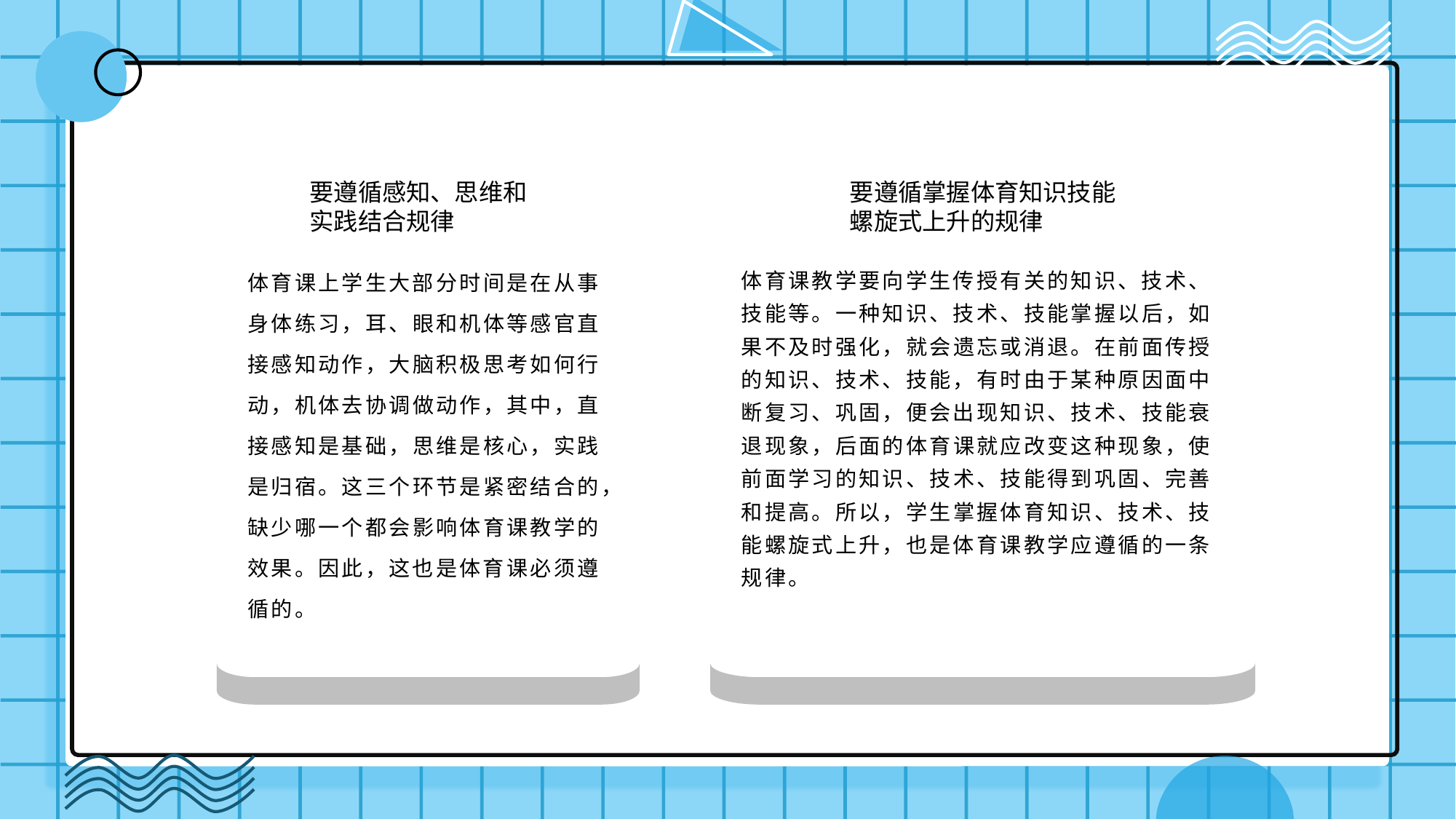

要遵循感知、思维和实践结合规律
体育课上学生大部分时间是在从事身体练习，耳、眼和机体等感官直接感知动作，大脑积极思考如何行动，机体去协调做动作，其中，直接感知是基础，思维是核心，实践是归宿。这三个环节是紧密结合的，缺少哪一个都会影响体育课教学的效果。因此，这也是体育课必须遵循的。
要遵循掌握体育知识技能螺旋式上升的规律
体育课教学要向学生传授有关的知识、技术、技能等。一种知识、技术、技能掌握以后，如果不及时强化，就会遗忘或消退。在前面传授的知识、技术、技能，有时由于某种原因面中断复习、巩固，便会出现知识、技术、技能衰退现象，后面的体育课就应改变这种现象，使前面学习的知识、技术、技能得到巩固、完善和提高。所以，学生掌握体育知识、技术、技能螺旋式上升，也是体育课教学应遵循的一条规律。